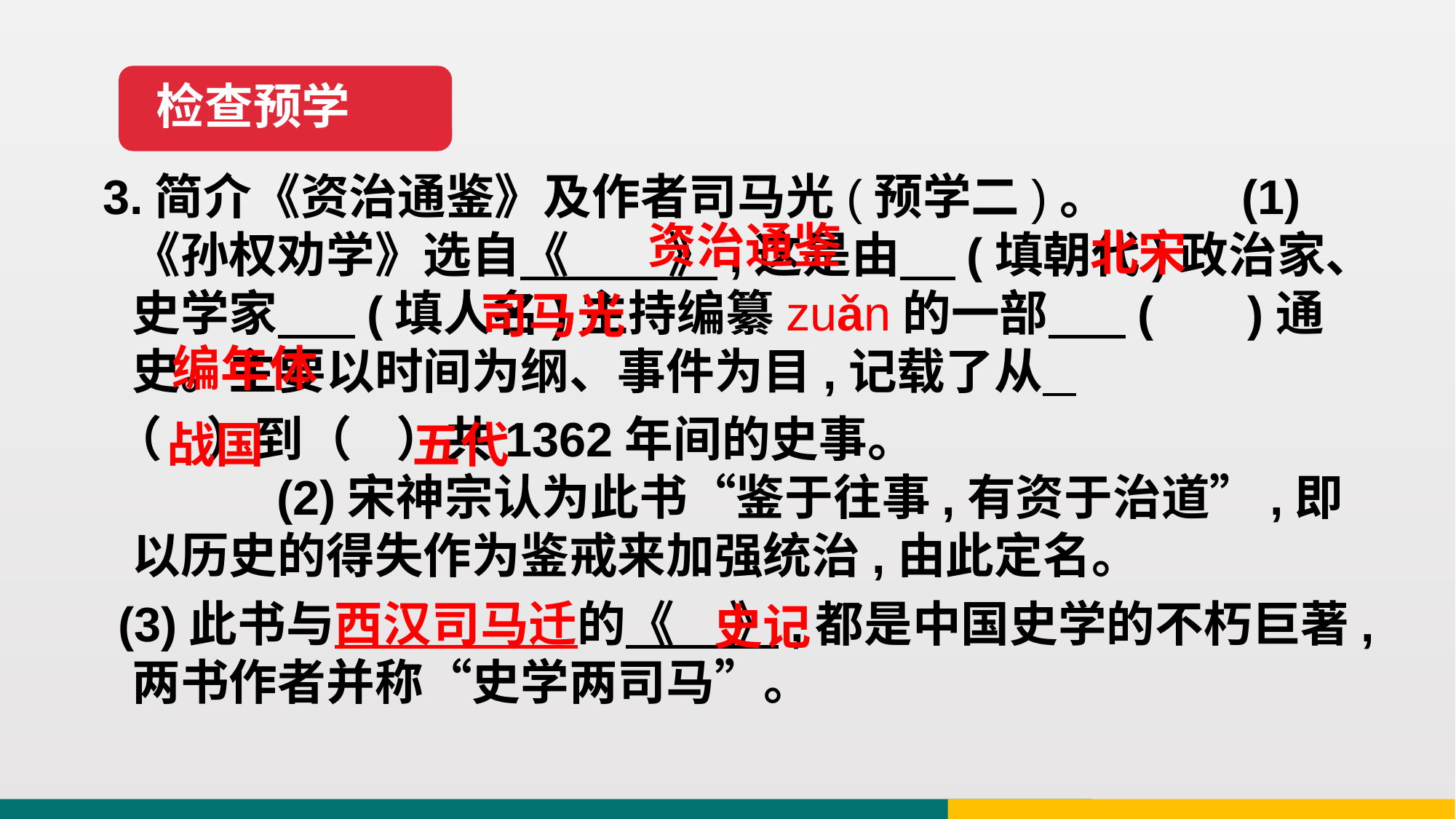

检查预学

 3.简介《资治通鉴》及作者司马光(预学二)。           (1)《孙权劝学》选自《         》,这是由     (填朝代)政治家、史学家       (填人名)主持编纂zuǎn的一部       (       )通史。主要以时间为纲、事件为目,记载了从
 （    ）到（    ）共1362年间的史事。                                                     (2)宋神宗认为此书“鉴于往事,有资于治道”,即以历史的得失作为鉴戒来加强统治,由此定名。
  (3)此书与西汉司马迁的《     》,都是中国史学的不朽巨著,两书作者并称“史学两司马”。
资治通鉴
北宋
司马光
编年体
战国
五代
史记